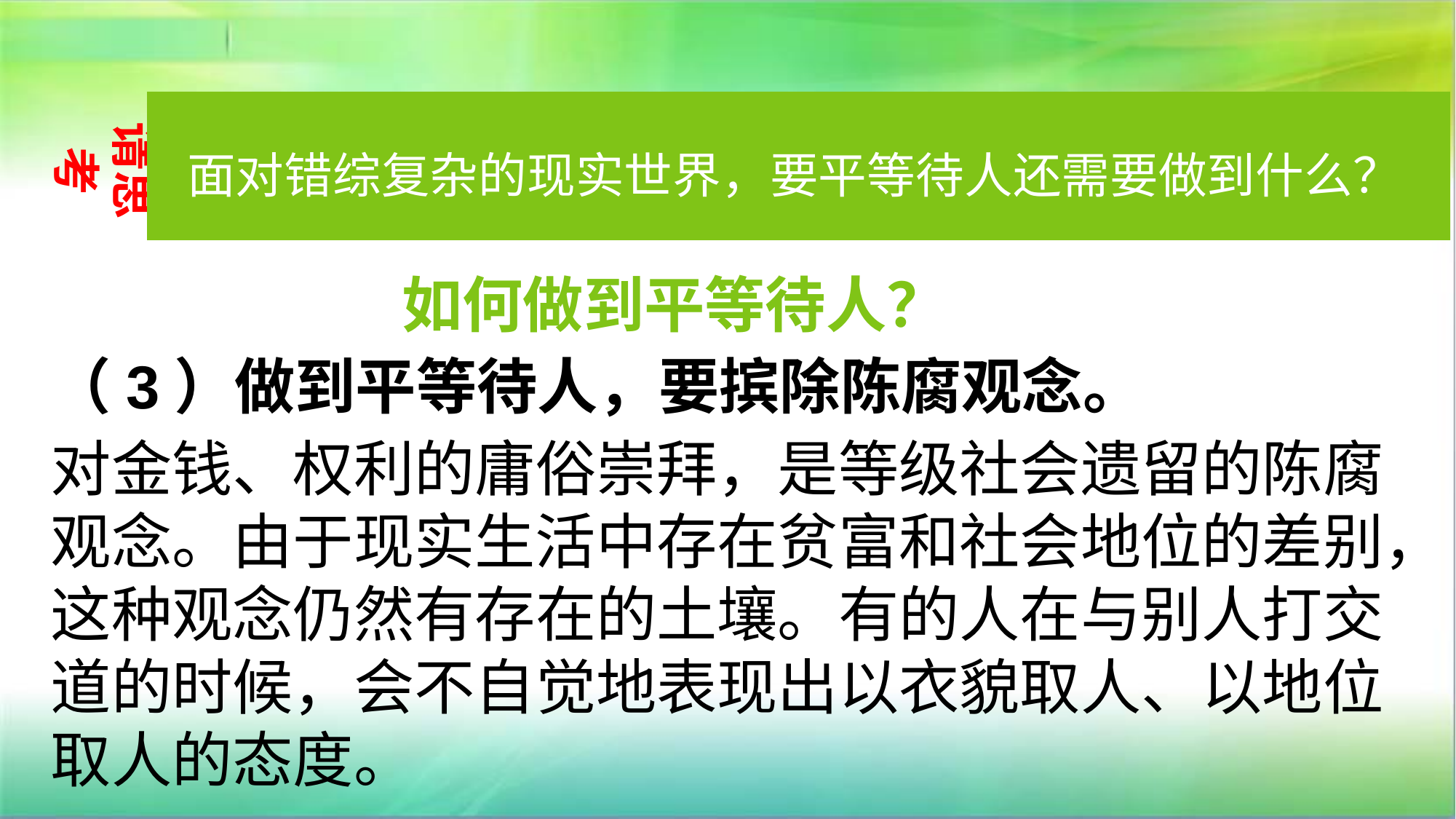

请思考
面对错综复杂的现实世界，要平等待人还需要做到什么？
                               如何做到平等待人？
（3）做到平等待人，要摈除陈腐观念。
对金钱、权利的庸俗崇拜，是等级社会遗留的陈腐观念。由于现实生活中存在贫富和社会地位的差别，这种观念仍然有存在的土壤。有的人在与别人打交道的时候，会不自觉地表现出以衣貌取人、以地位取人的态度。